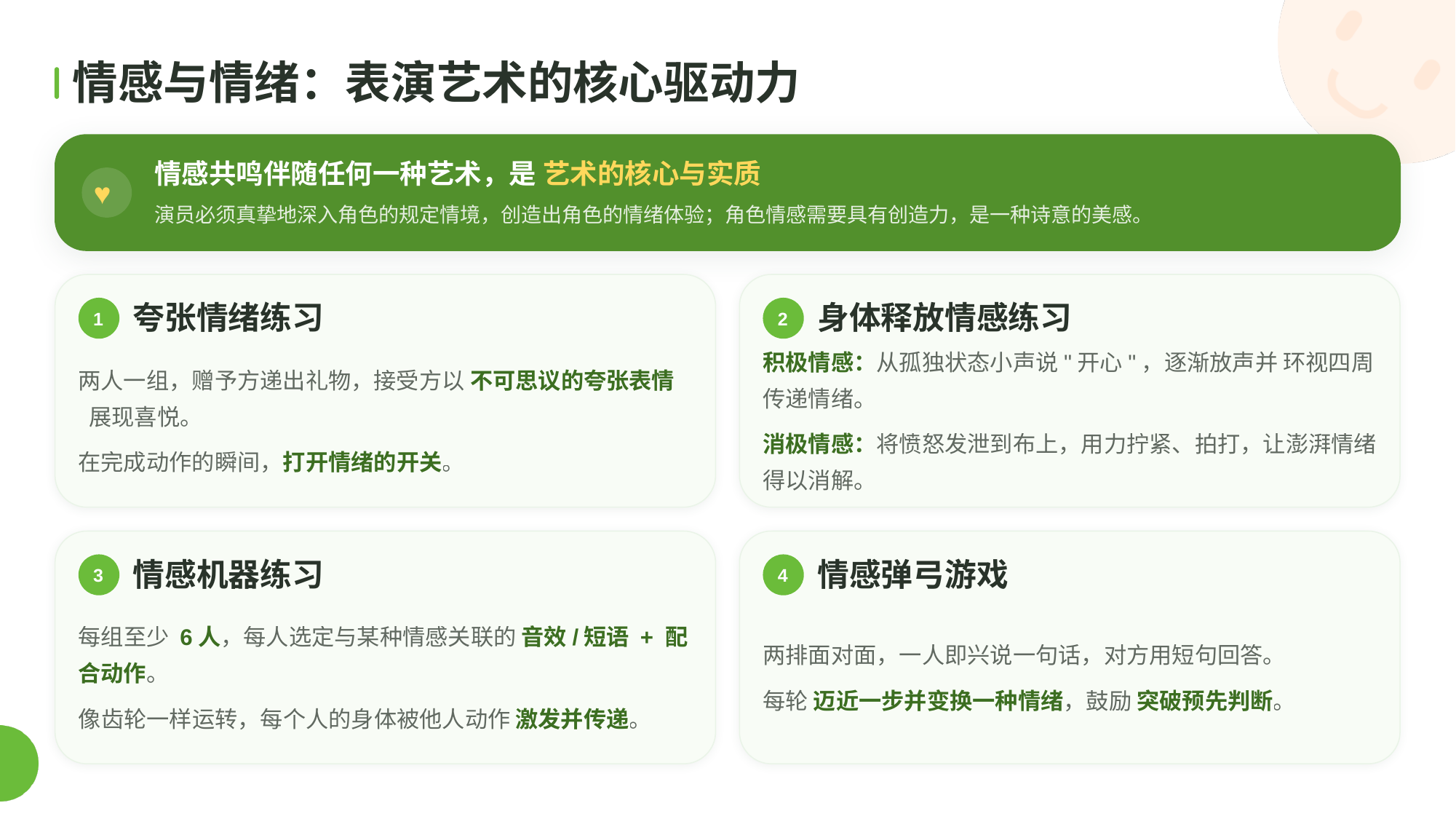

情感与情绪：表演艺术的核心驱动力

情感共鸣伴随任何一种艺术，是 艺术的核心与实质

♥
演员必须真挚地深入角色的规定情境，创造出角色的情绪体验；角色情感需要具有创造力，是一种诗意的美感。

夸张情绪练习
身体释放情感练习

1
2
积极情感：从孤独状态小声说"开心"，逐渐放声并 环视四周传递情绪。
两人一组，赠予方递出礼物，接受方以 不可思议的夸张表情
 展现喜悦。
消极情感：将愤怒发泄到布上，用力拧紧、拍打，让澎湃情绪 得以消解。
在完成动作的瞬间，打开情绪的开关。

情感机器练习
情感弹弓游戏

3
4
每组至少 6人，每人选定与某种情感关联的 音效/短语 + 配合动作。
两排面对面，一人即兴说一句话，对方用短句回答。
每轮 迈近一步并变换一种情绪，鼓励 突破预先判断。
像齿轮一样运转，每个人的身体被他人动作 激发并传递。